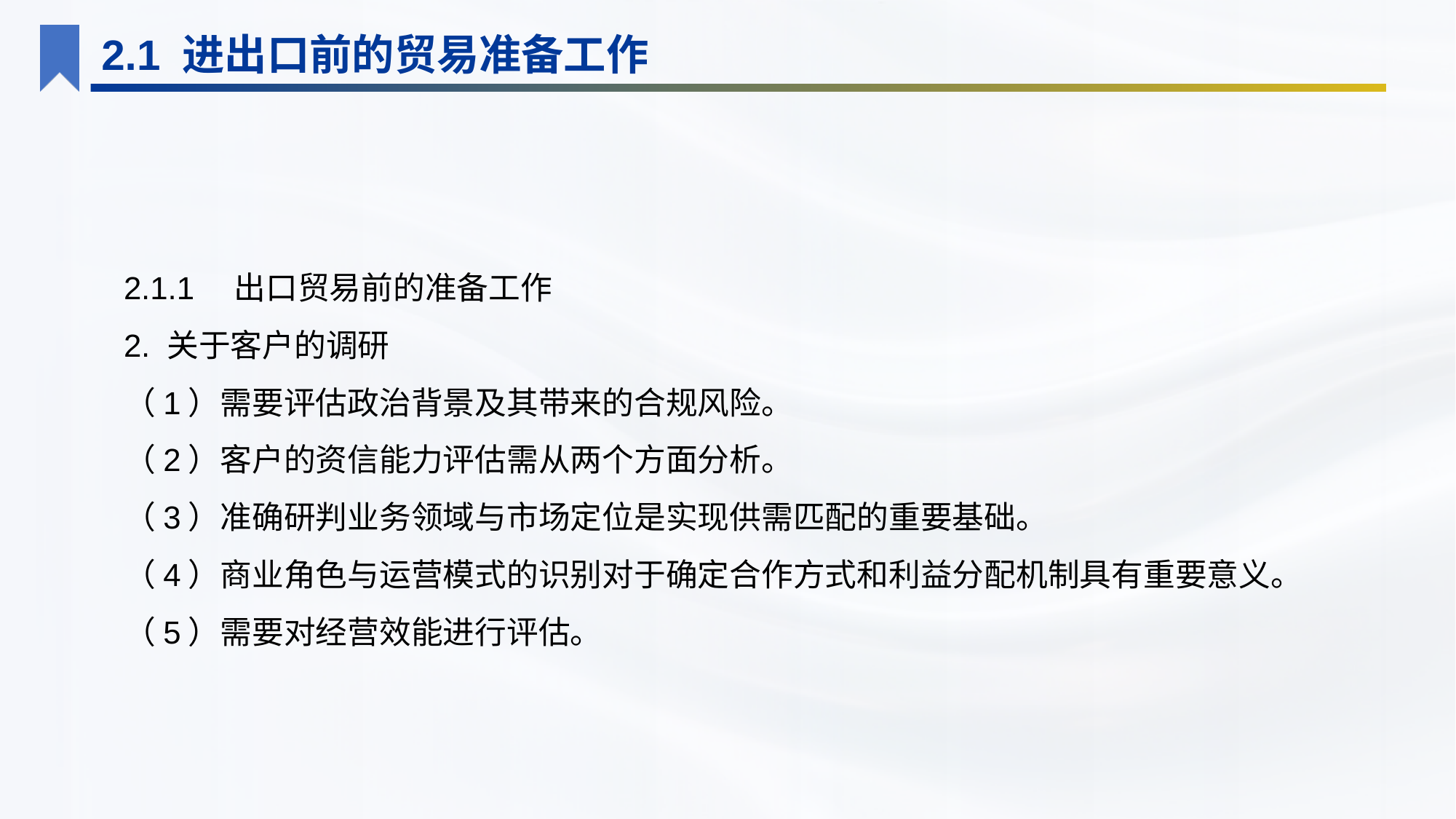

2.1 进出口前的贸易准备工作
2.1.1　出口贸易前的准备工作
2. 关于客户的调研
（1）需要评估政治背景及其带来的合规风险。
（2）客户的资信能力评估需从两个方面分析。
（3）准确研判业务领域与市场定位是实现供需匹配的重要基础。
（4）商业角色与运营模式的识别对于确定合作方式和利益分配机制具有重要意义。
（5）需要对经营效能进行评估。